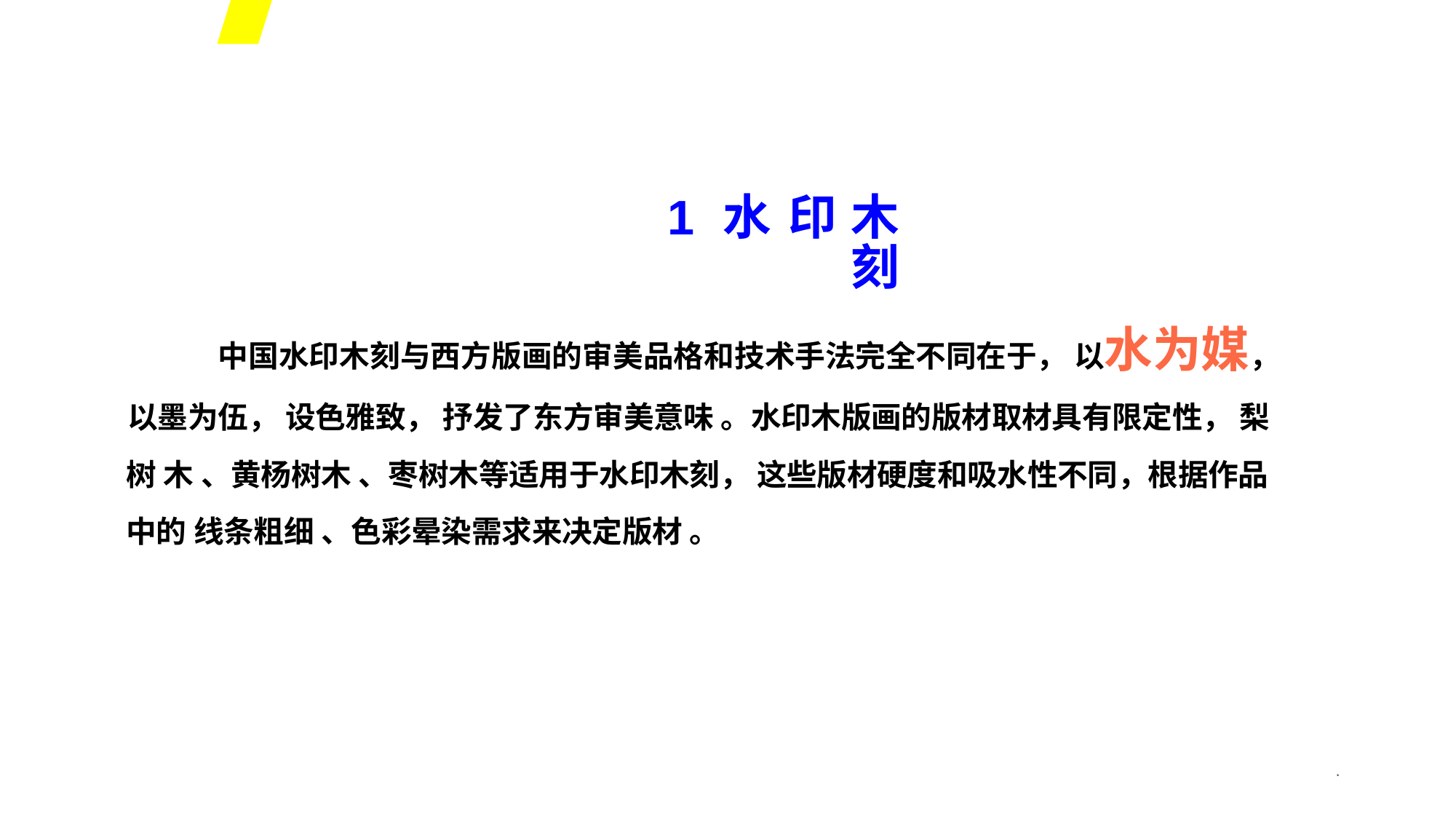

1 水 印 木 刻

中国水印木刻与西方版画的审美品格和技术手法完全不同在于， 以水为媒，
以墨为伍， 设色雅致， 抒发了东方审美意味 。水印木版画的版材取材具有限定性， 梨树 木 、黄杨树木 、枣树木等适用于水印木刻， 这些版材硬度和吸水性不同，根据作品中的 线条粗细 、色彩晕染需求来决定版材 。

*